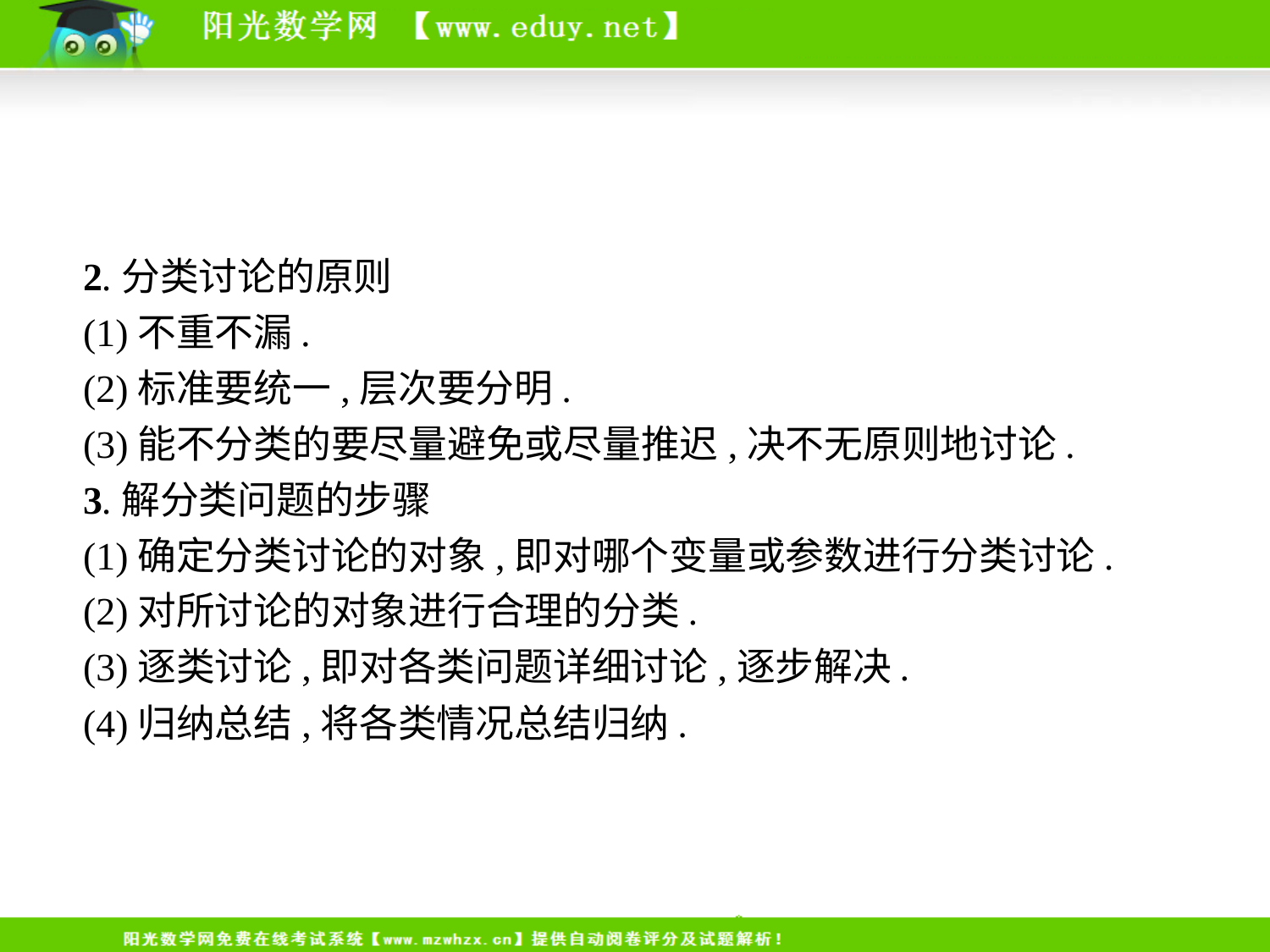

2.分类讨论的原则
(1)不重不漏.
(2)标准要统一,层次要分明.
(3)能不分类的要尽量避免或尽量推迟,决不无原则地讨论.
3.解分类问题的步骤
(1)确定分类讨论的对象,即对哪个变量或参数进行分类讨论.
(2)对所讨论的对象进行合理的分类.
(3)逐类讨论,即对各类问题详细讨论,逐步解决.
(4)归纳总结,将各类情况总结归纳.